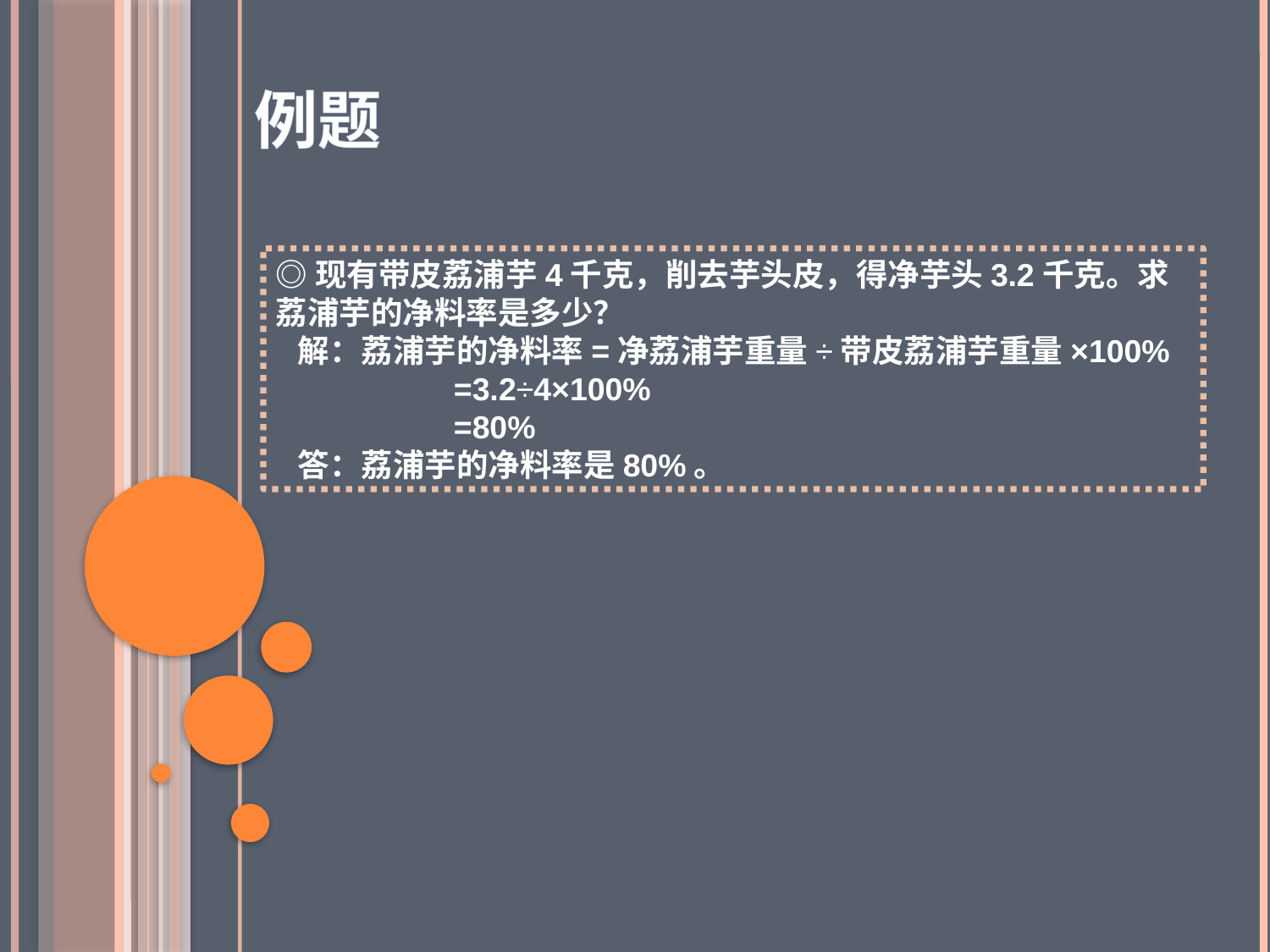

例题
◎现有带皮荔浦芋4千克，削去芋头皮，得净芋头3.2千克。求荔浦芋的净料率是多少？
  解：荔浦芋的净料率=净荔浦芋重量÷带皮荔浦芋重量×100%
                    =3.2÷4×100%
                    =80%
  答：荔浦芋的净料率是80%。